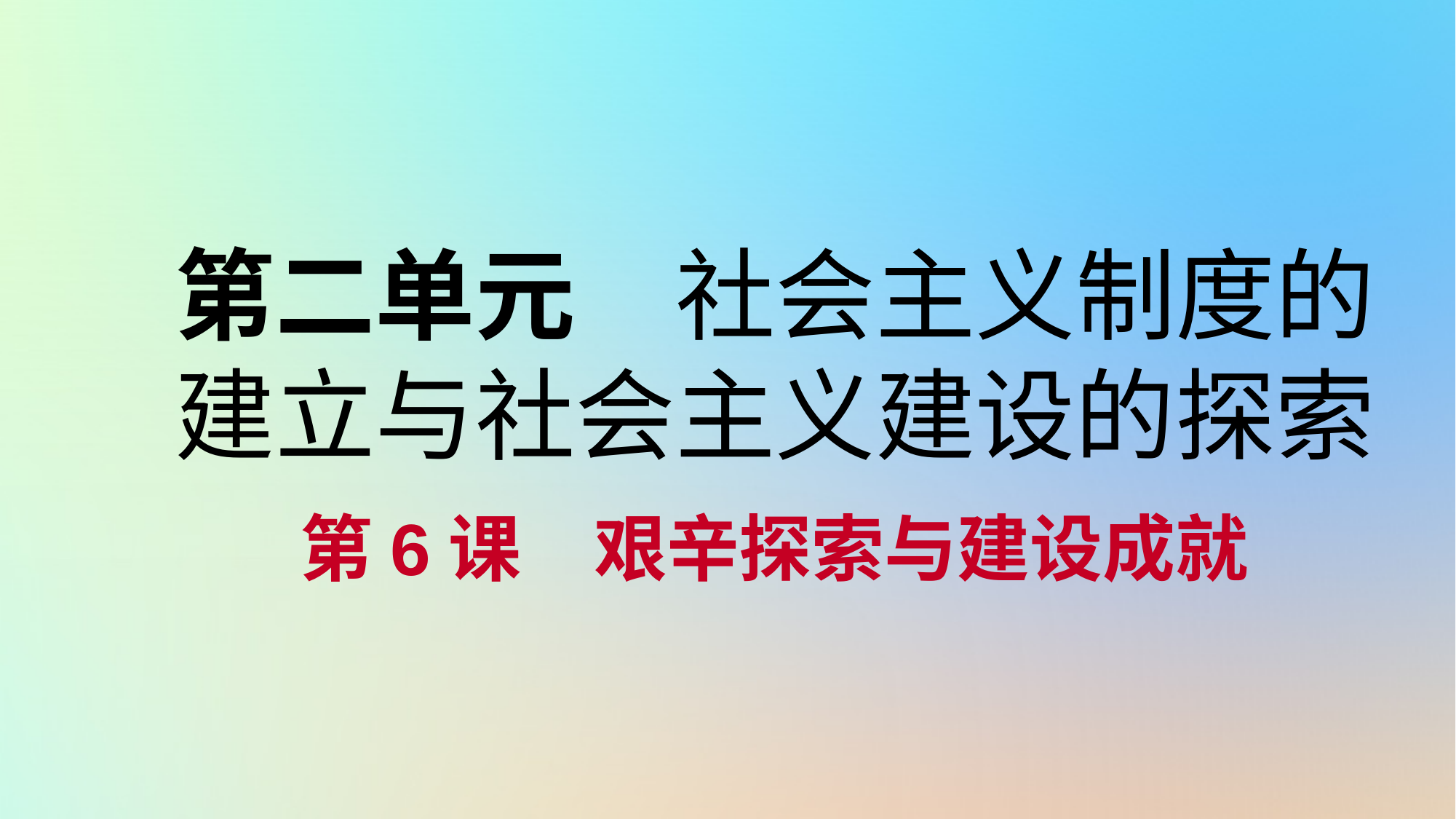

第二单元　社会主义制度的建立与社会主义建设的探索
第6课　艰辛探索与建设成就